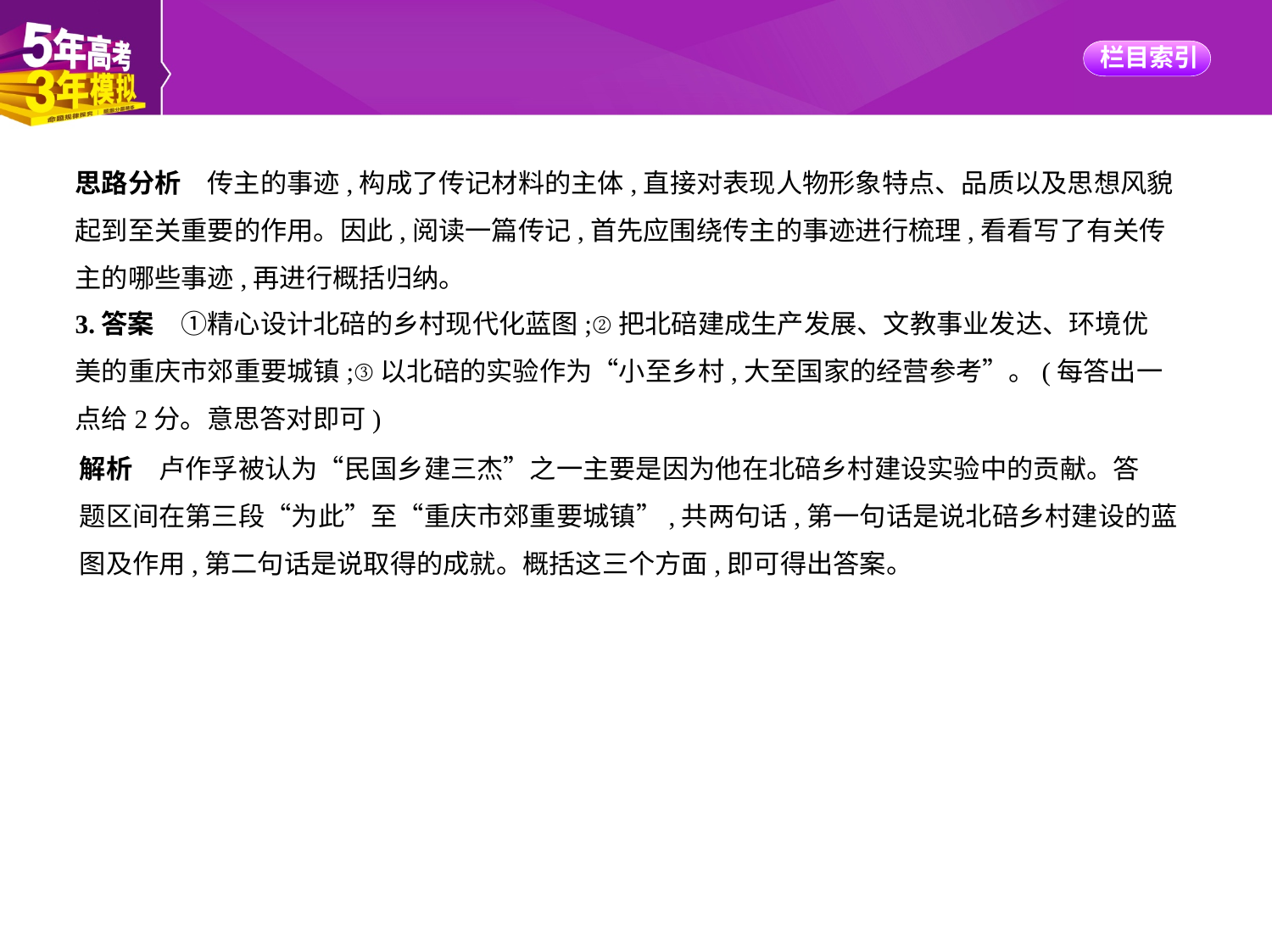

思路分析　传主的事迹,构成了传记材料的主体,直接对表现人物形象特点、品质以及思想风貌
起到至关重要的作用。因此,阅读一篇传记,首先应围绕传主的事迹进行梳理,看看写了有关传
主的哪些事迹,再进行概括归纳。
3.答案　①精心设计北碚的乡村现代化蓝图;②把北碚建成生产发展、文教事业发达、环境优
美的重庆市郊重要城镇;③以北碚的实验作为“小至乡村,大至国家的经营参考”。(每答出一
点给2分。意思答对即可)
解析　卢作孚被认为“民国乡建三杰”之一主要是因为他在北碚乡村建设实验中的贡献。答
题区间在第三段“为此”至“重庆市郊重要城镇”,共两句话,第一句话是说北碚乡村建设的蓝
图及作用,第二句话是说取得的成就。概括这三个方面,即可得出答案。